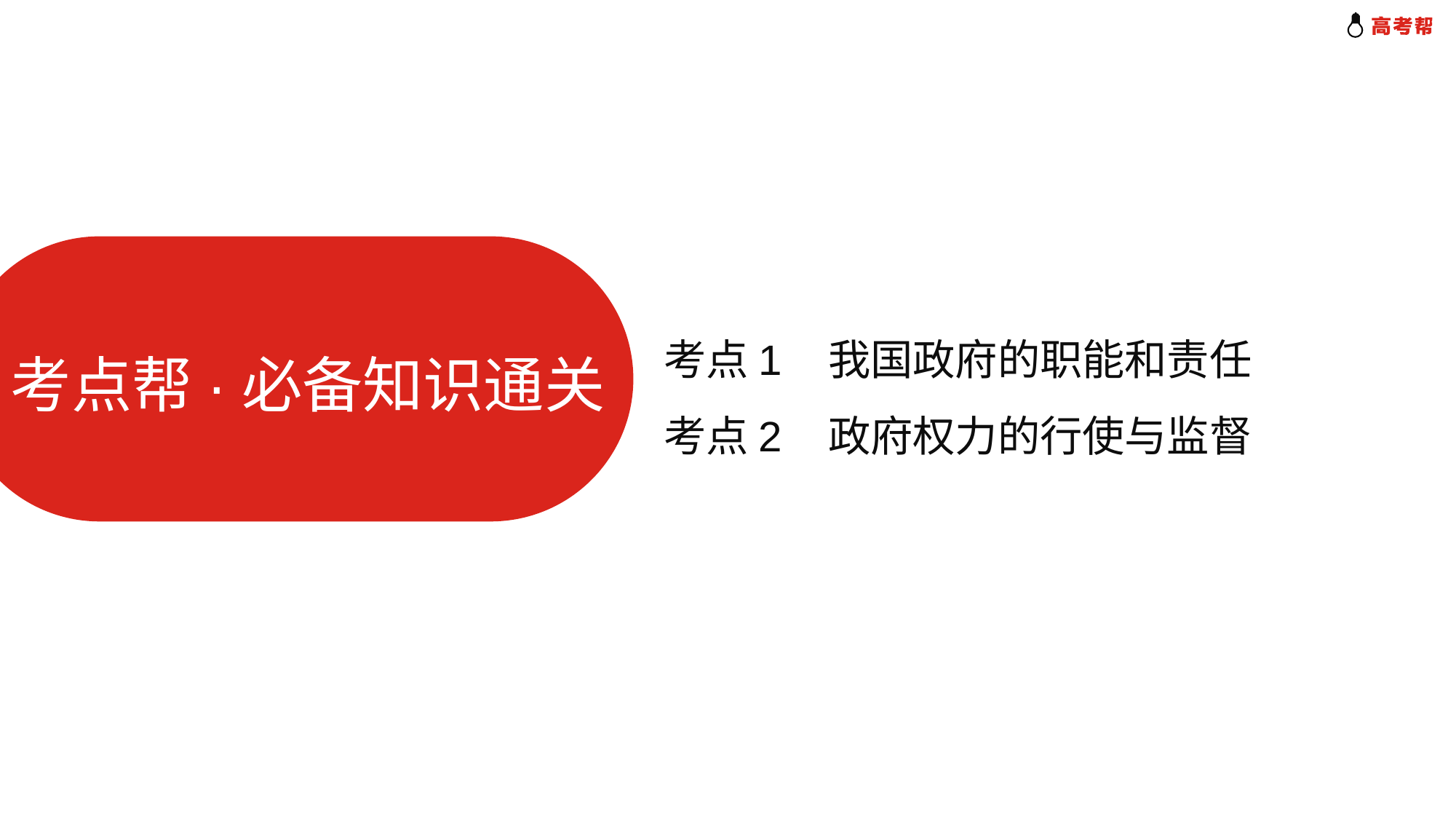

考点1   我国政府的职能和责任
考点2   政府权力的行使与监督
考点帮·必备知识通关